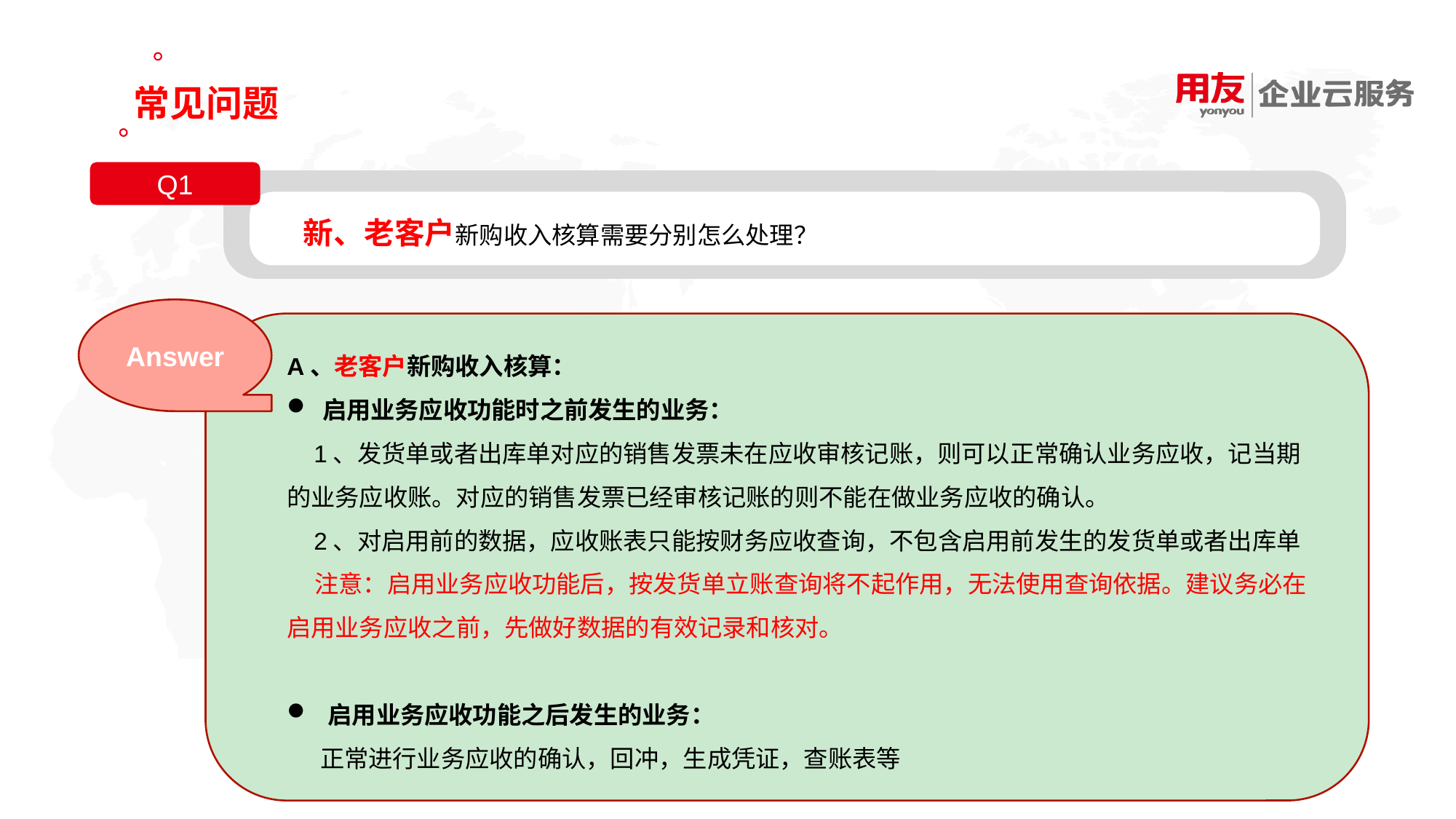

常见问题

Q1

新、老客户新购收入核算需要分别怎么处理？
Answer

A、老客户新购收入核算：
 启用业务应收功能时之前发生的业务：
    1、发货单或者出库单对应的销售发票未在应收审核记账，则可以正常确认业务应收，记当期的业务应收账。对应的销售发票已经审核记账的则不能在做业务应收的确认。
    2、对启用前的数据，应收账表只能按财务应收查询，不包含启用前发生的发货单或者出库单
    注意：启用业务应收功能后，按发货单立账查询将不起作用，无法使用查询依据。建议务必在启用业务应收之前，先做好数据的有效记录和核对。

  启用业务应收功能之后发生的业务：
     正常进行业务应收的确认，回冲，生成凭证，查账表等